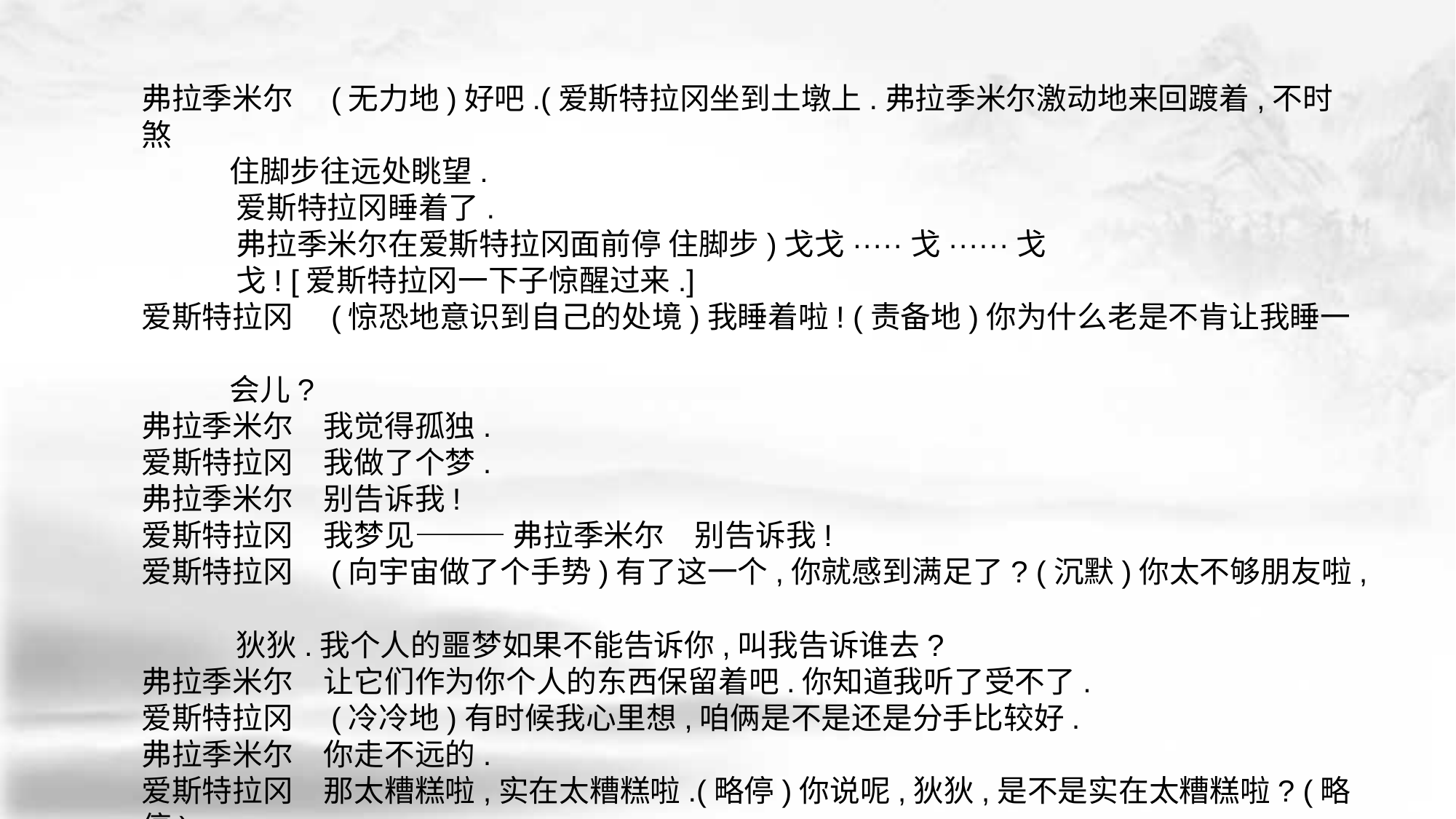

弗拉季米尔　(无力地)好吧.(爱斯特拉冈坐到土墩上.弗拉季米尔激动地来回踱着,不时 煞
            住脚步往远处眺望.
             爱斯特拉冈睡着了.
             弗拉季米尔在爱斯特拉冈面前停 住脚步)戈戈·····戈······戈
             戈! [爱斯特拉冈一下子惊醒过来.]
爱斯特拉冈　(惊恐地意识到自己的处境)我睡着啦! (责备地)你为什么老是不肯让我睡一
            会儿?
弗拉季米尔　我觉得孤独.
爱斯特拉冈　我做了个梦.
弗拉季米尔　别告诉我!
爱斯特拉冈　我梦见——— 弗拉季米尔　别告诉我!
爱斯特拉冈　(向宇宙做了个手势)有了这一个,你就感到满足了? (沉默)你太不够朋友啦,
             狄狄.我个人的噩梦如果不能告诉你,叫我告诉谁去?
弗拉季米尔　让它们作为你个人的东西保留着吧.你知道我听了受不了.
爱斯特拉冈　(冷冷地)有时候我心里想,咱俩是不是还是分手比较好.
弗拉季米尔　你走不远的.
爱斯特拉冈　那太糟糕啦,实在太糟糕啦.(略停)你说呢,狄狄,是不是实在太糟糕啦? (略 停)
            当你想到路上的景色是多么美丽.(略停)还有路上的行人是多么善良. (略停.
            甜言蜜语地哄)你说是不是,狄狄?